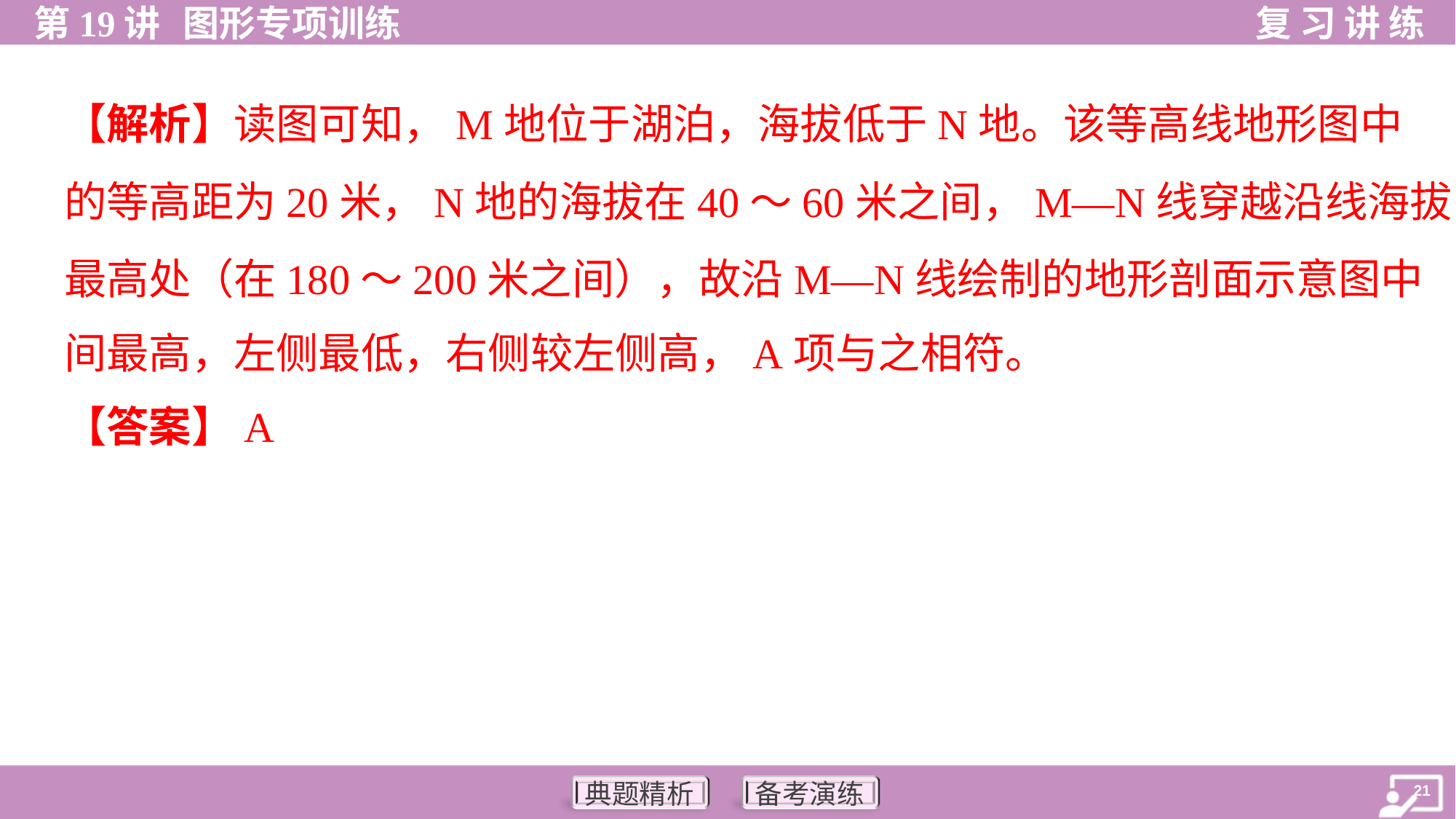

【解析】读图可知，M地位于湖泊，海拔低于N地。该等高线地形图中
的等高距为20米，N地的海拔在40～60米之间，M—N线穿越沿线海拔
最高处（在180～200米之间），故沿M—N线绘制的地形剖面示意图中
间最高，左侧最低，右侧较左侧高，A项与之相符。
【答案】A